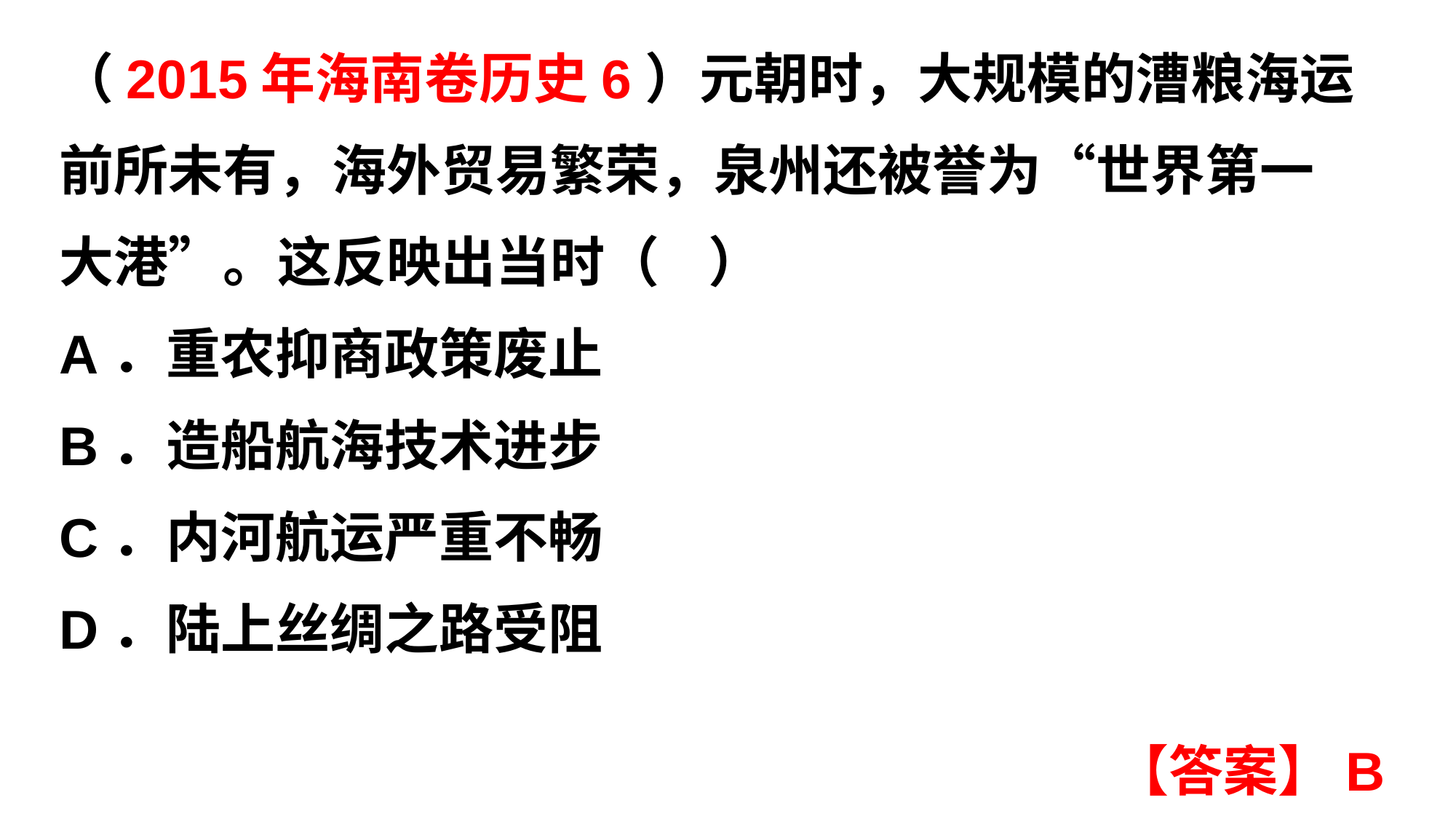

（2015年海南卷历史6）元朝时，大规模的漕粮海运前所未有，海外贸易繁荣，泉州还被誉为“世界第一大港”。这反映出当时（    ）
A．重农抑商政策废止
B．造船航海技术进步
C．内河航运严重不畅
D．陆上丝绸之路受阻

【答案】B